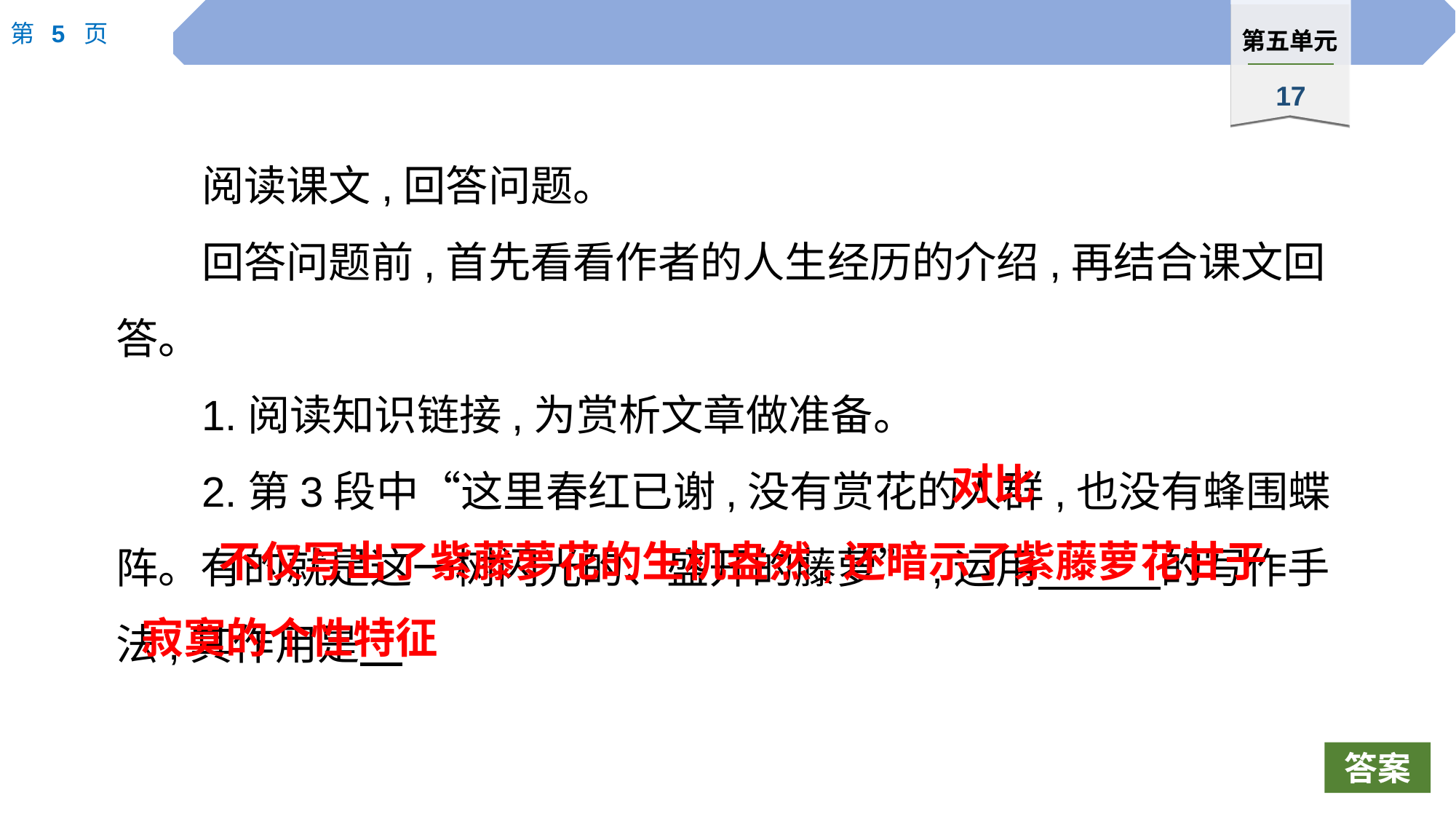

阅读课文,回答问题。
回答问题前,首先看看作者的人生经历的介绍,再结合课文回答。
1.阅读知识链接,为赏析文章做准备。
2.第3段中“这里春红已谢,没有赏花的人群,也没有蜂围蝶阵。有的就是这一树闪光的、盛开的藤萝”,运用　    　的写作手法,其作用是

对比
不仅写出了紫藤萝花的生机盎然,还暗示了紫藤萝花甘于
寂寞的个性特征
答案